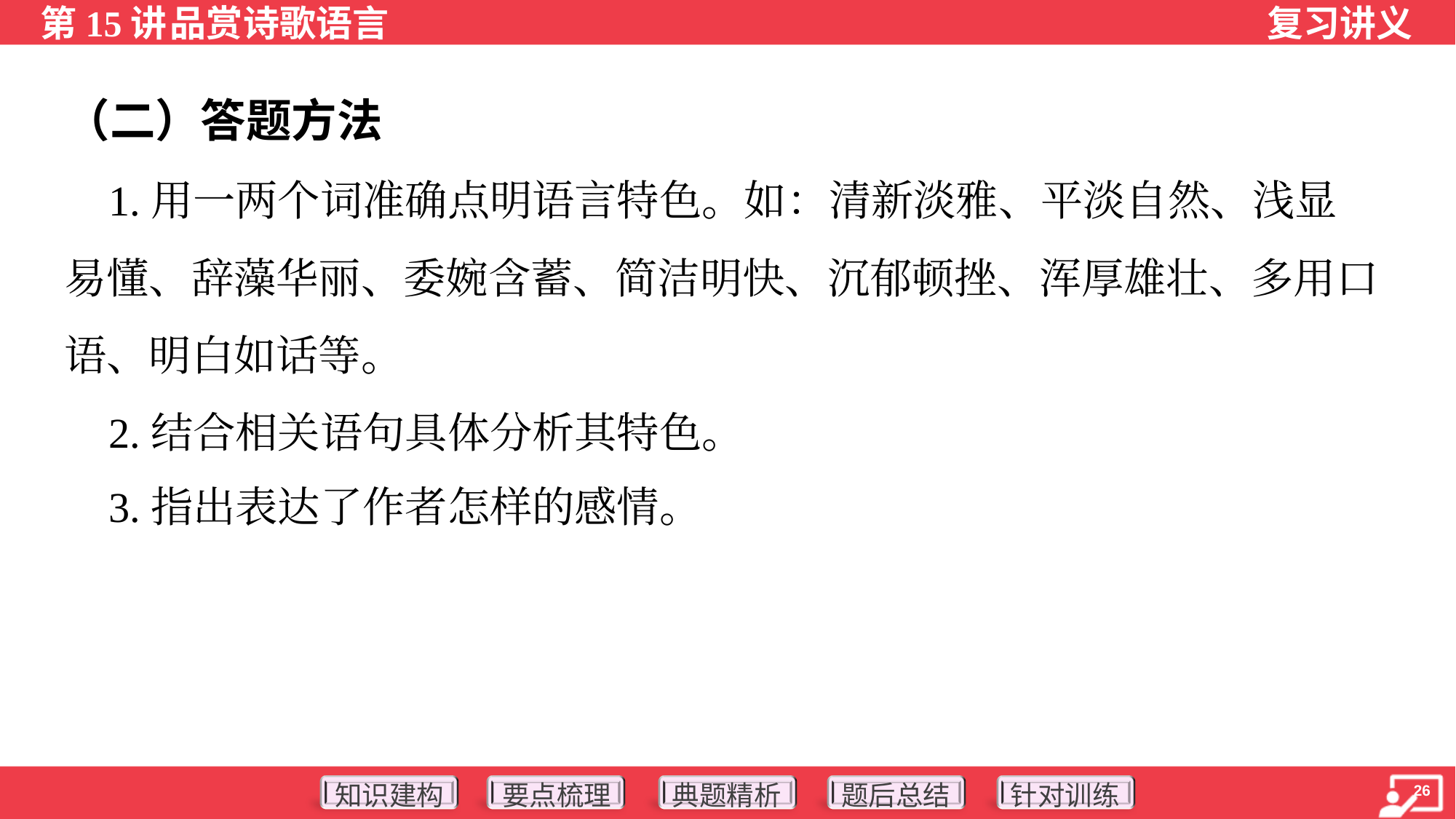

（二）答题方法
    1.用一两个词准确点明语言特色。如：清新淡雅、平淡自然、浅显
易懂、辞藻华丽、委婉含蓄、简洁明快、沉郁顿挫、浑厚雄壮、多用口
语、明白如话等。
    2.结合相关语句具体分析其特色。
    3.指出表达了作者怎样的感情。